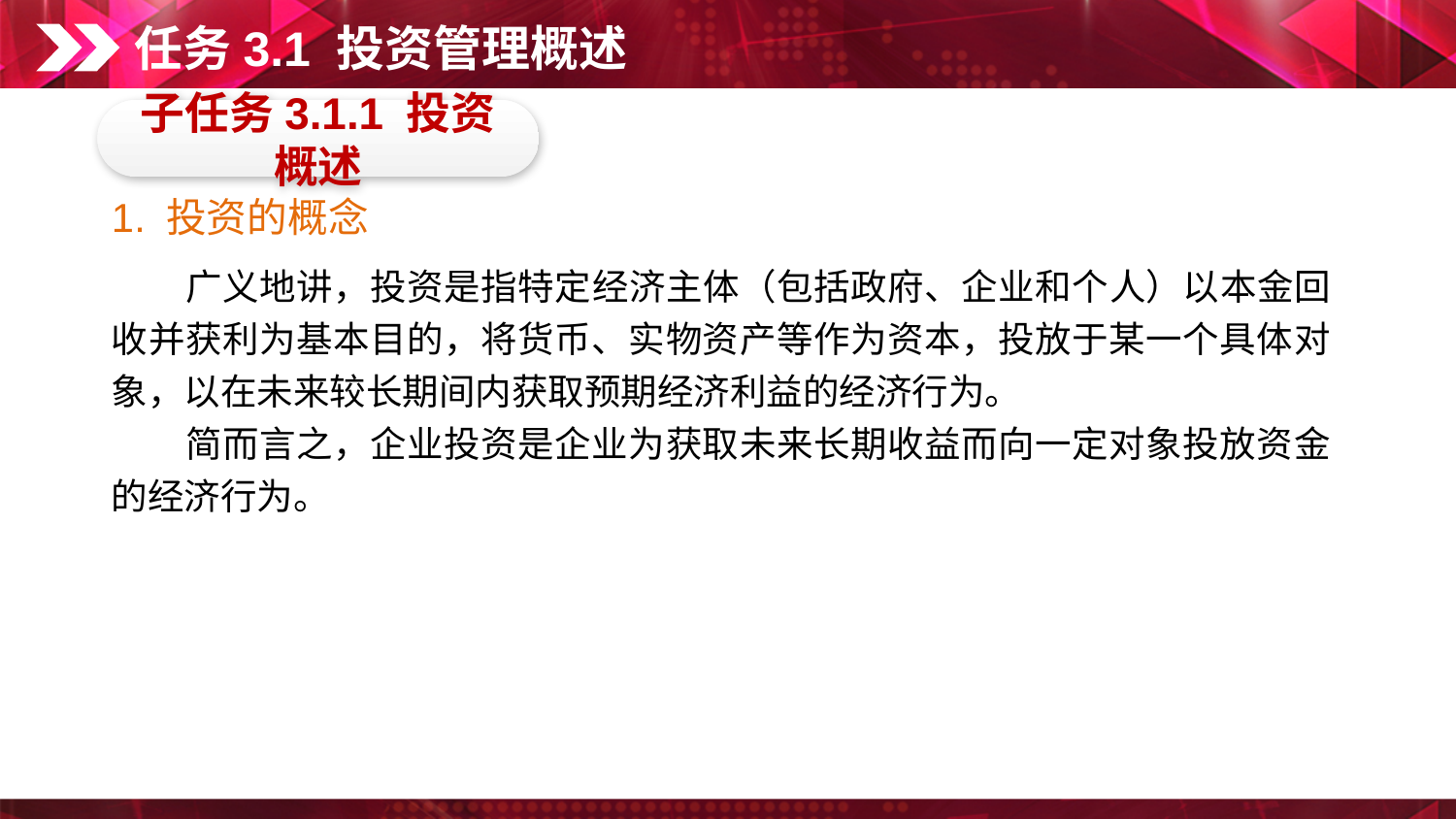

任务3.1 投资管理概述

子任务3.1.1 投资概述
1. 投资的概念
　　广义地讲，投资是指特定经济主体（包括政府、企业和个人）以本金回收并获利为基本目的，将货币、实物资产等作为资本，投放于某一个具体对象，以在未来较长期间内获取预期经济利益的经济行为。
　　简而言之，企业投资是企业为获取未来长期收益而向一定对象投放资金的经济行为。